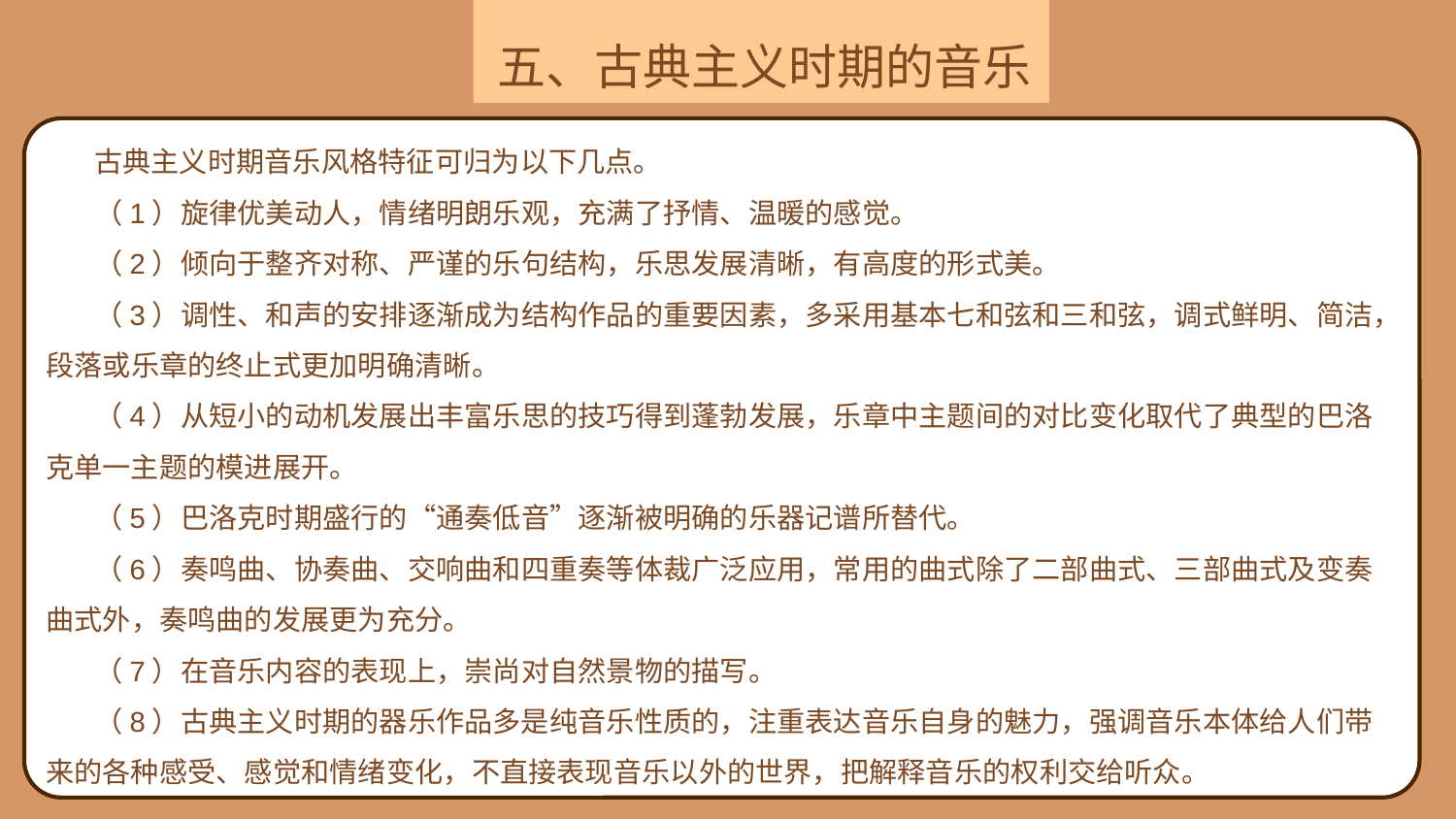

五、古典主义时期的音乐
古典主义时期音乐风格特征可归为以下几点。
（1）旋律优美动人，情绪明朗乐观，充满了抒情、温暖的感觉。
（2）倾向于整齐对称、严谨的乐句结构，乐思发展清晰，有高度的形式美。
（3）调性、和声的安排逐渐成为结构作品的重要因素，多采用基本七和弦和三和弦，调式鲜明、简洁，段落或乐章的终止式更加明确清晰。
（4）从短小的动机发展出丰富乐思的技巧得到蓬勃发展，乐章中主题间的对比变化取代了典型的巴洛克单一主题的模进展开。
（5）巴洛克时期盛行的“通奏低音”逐渐被明确的乐器记谱所替代。
（6）奏鸣曲、协奏曲、交响曲和四重奏等体裁广泛应用，常用的曲式除了二部曲式、三部曲式及变奏曲式外，奏鸣曲的发展更为充分。
（7）在音乐内容的表现上，崇尚对自然景物的描写。
（8）古典主义时期的器乐作品多是纯音乐性质的，注重表达音乐自身的魅力，强调音乐本体给人们带来的各种感受、感觉和情绪变化，不直接表现音乐以外的世界，把解释音乐的权利交给听众。